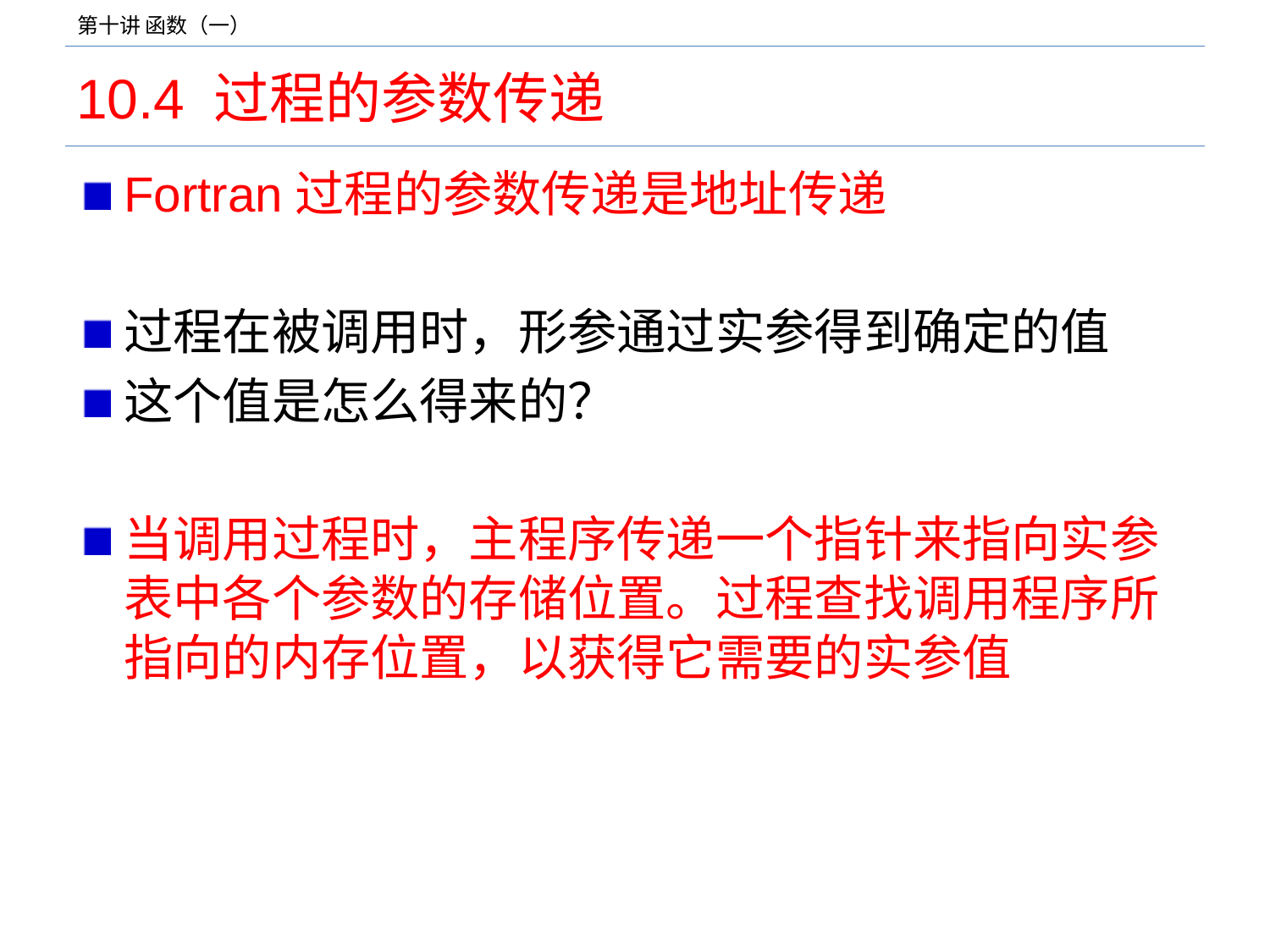

# 10.4 过程的参数传递
Fortran过程的参数传递是地址传递

过程在被调用时，形参通过实参得到确定的值
这个值是怎么得来的？

当调用过程时，主程序传递一个指针来指向实参表中各个参数的存储位置。过程查找调用程序所指向的内存位置，以获得它需要的实参值